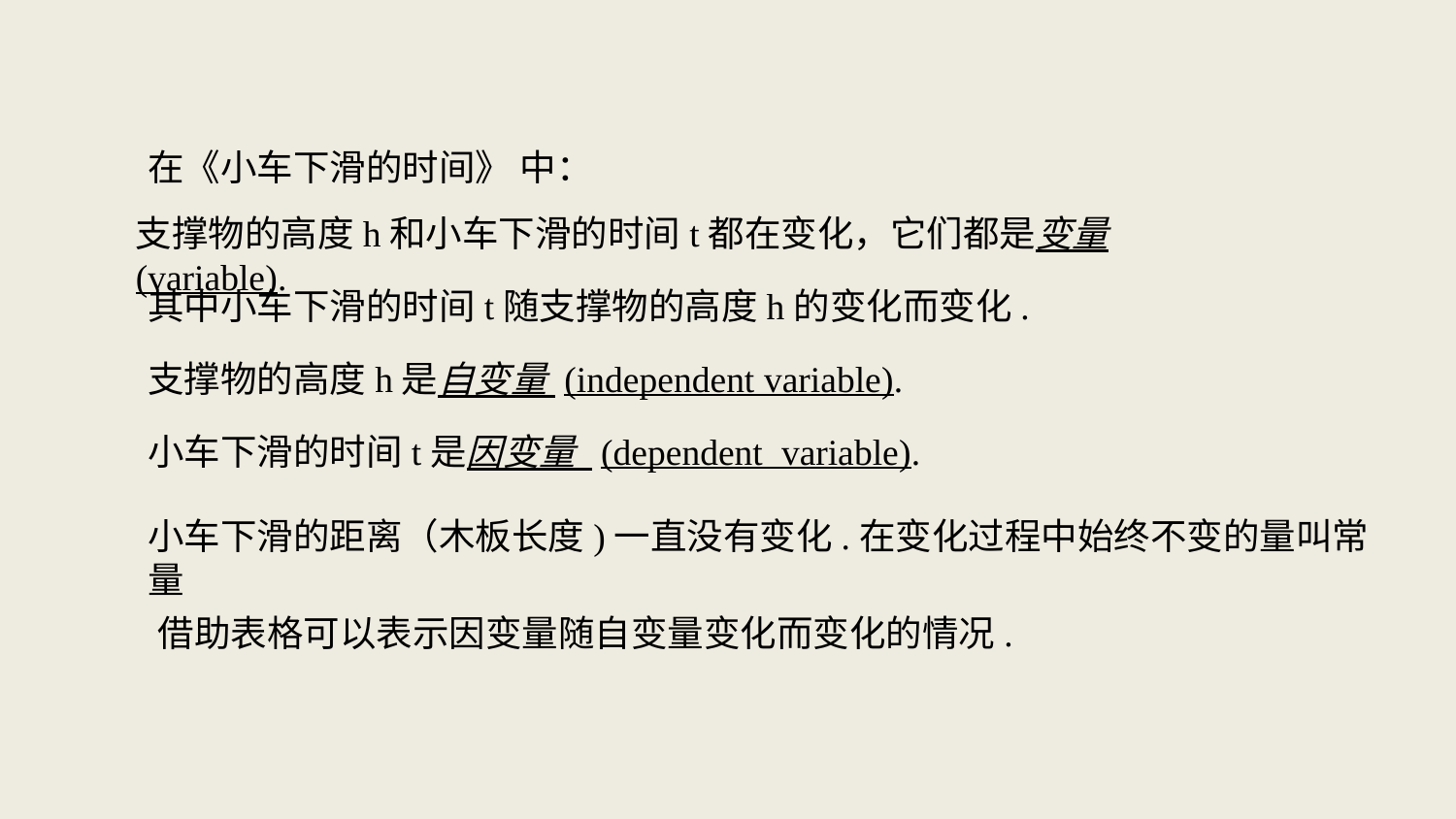

在《小车下滑的时间》 中：
支撑物的高度h和小车下滑的时间t都在变化，它们都是变量(variable).
其中小车下滑的时间t随支撑物的高度h的变化而变化.
支撑物的高度h是自变量 (independent variable).
小车下滑的时间t是因变量  (dependent  variable).
小车下滑的距离（木板长度)一直没有变化.在变化过程中始终不变的量叫常量
借助表格可以表示因变量随自变量变化而变化的情况.